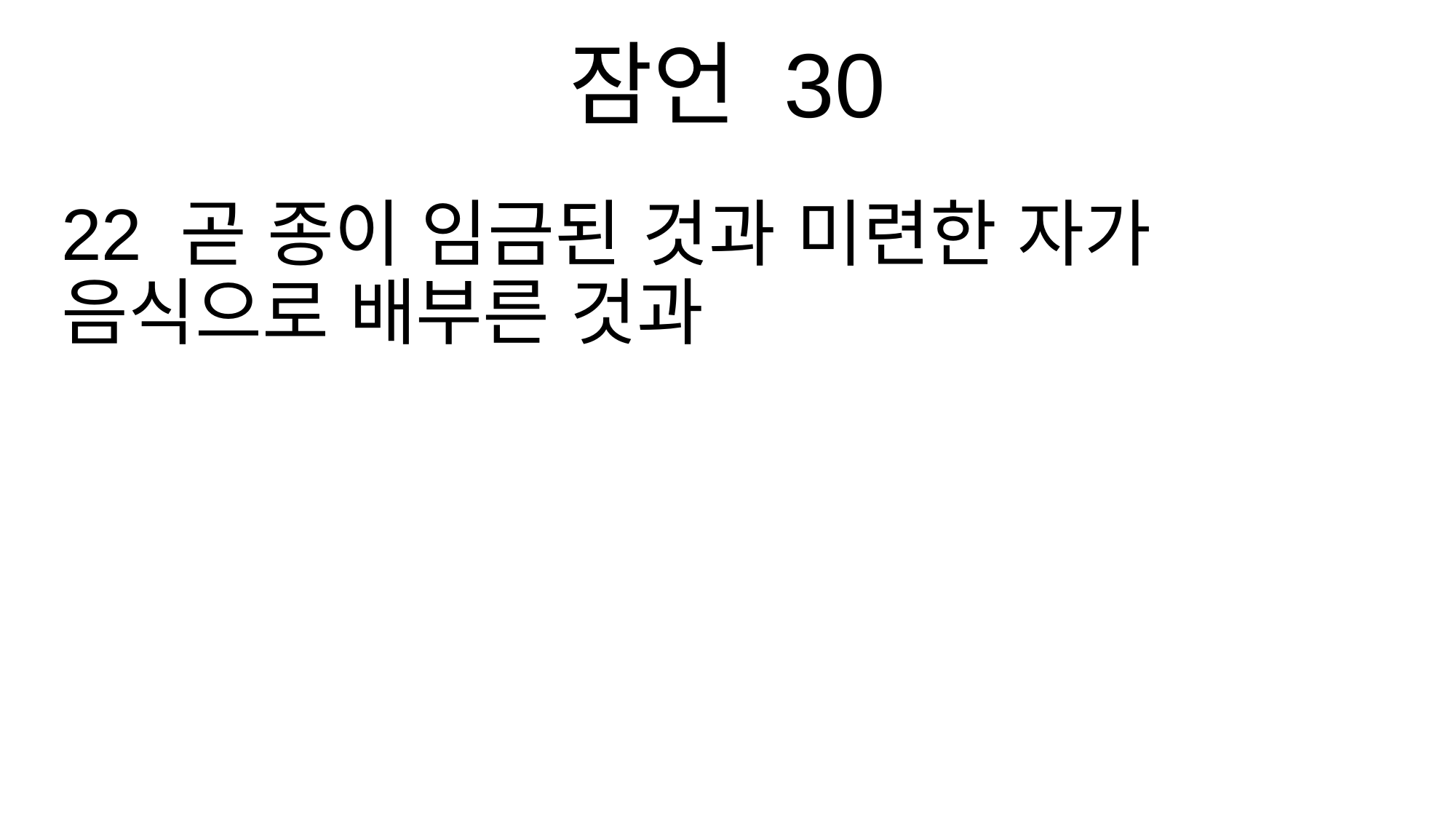

잠언 30
22 곧 종이 임금된 것과 미련한 자가 음식으로 배부른 것과